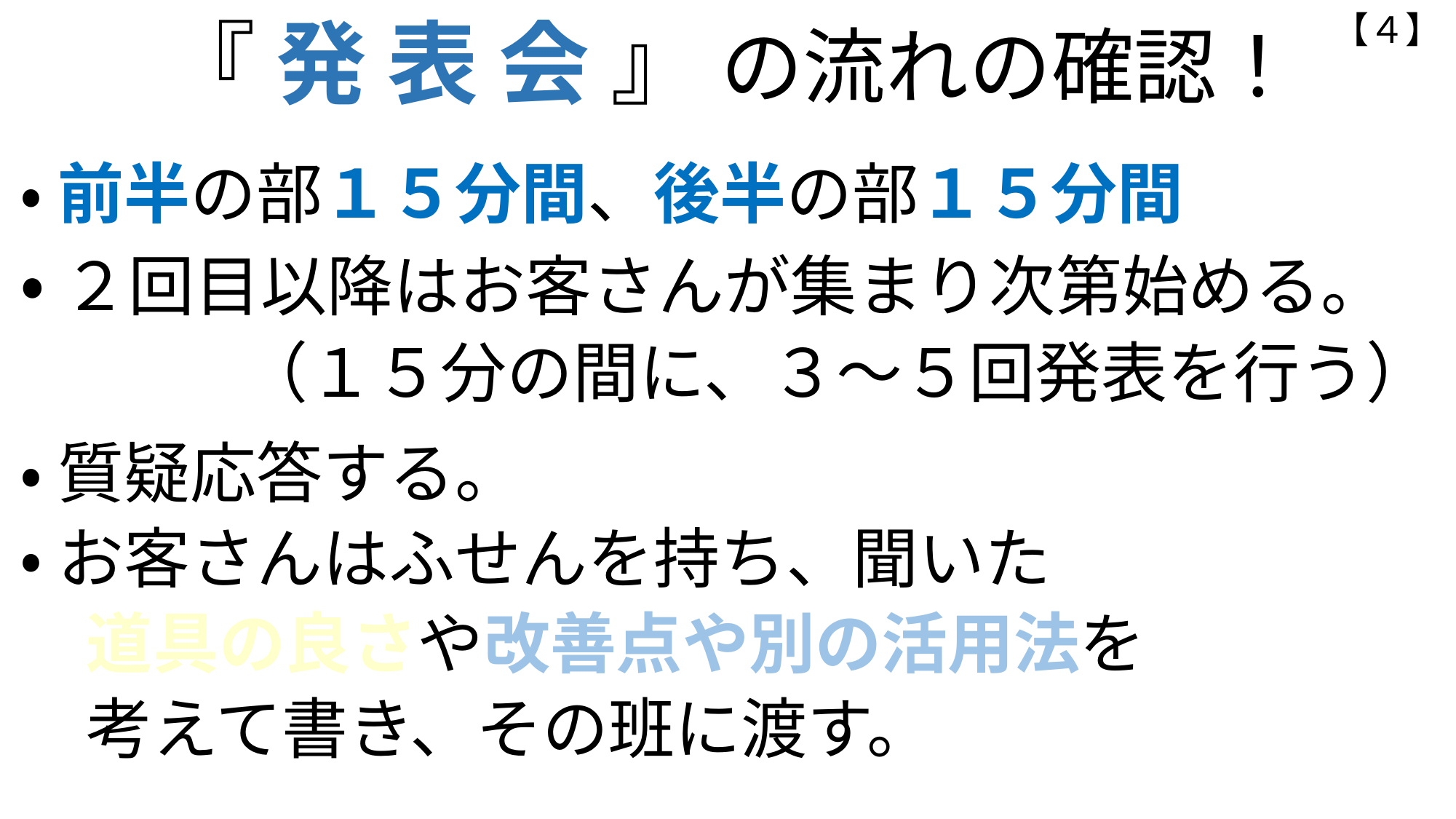

【４】
『 発 表 会 』 の流れの確認！

・ 前半の部１５分間、後半の部１５分間
・ ２回目以降はお客さんが集まり次第始める。
　　      （１５分の間に、３～５回発表を行う）
・ 質疑応答する。
・ お客さんはふせんを持ち、聞いた
　道具の良さや改善点や別の活用法を
　考えて書き、その班に渡す。